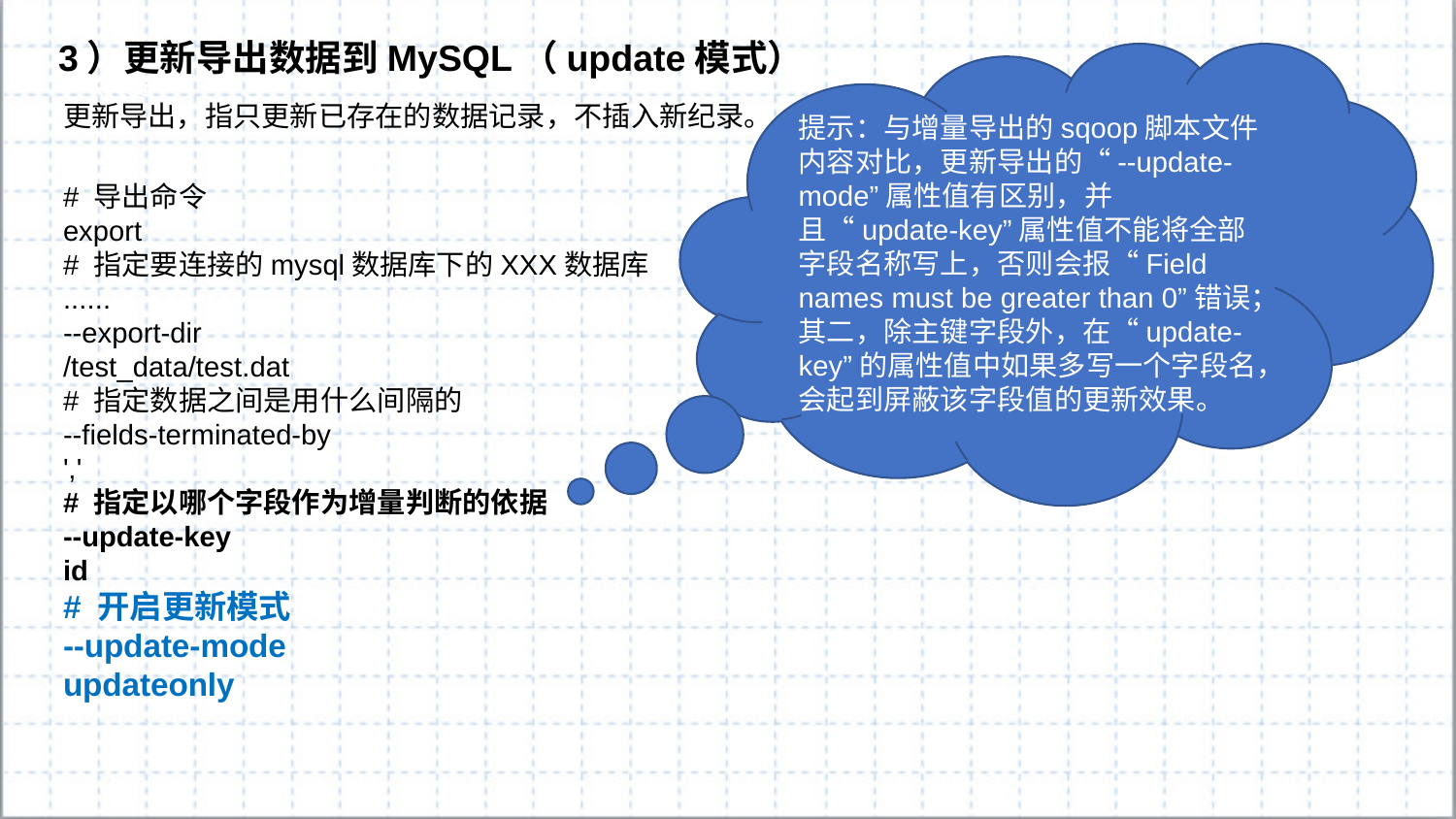

3）更新导出数据到MySQL（update模式）
提示：与增量导出的sqoop脚本文件内容对比，更新导出的“--update-mode”属性值有区别，并且“update-key”属性值不能将全部字段名称写上，否则会报“Field names must be greater than 0”错误；其二，除主键字段外，在“update-key”的属性值中如果多写一个字段名，会起到屏蔽该字段值的更新效果。
更新导出，指只更新已存在的数据记录，不插入新纪录。
# 导出命令
export
# 指定要连接的mysql数据库下的XXX数据库
......
--export-dir
/test_data/test.dat
# 指定数据之间是用什么间隔的
--fields-terminated-by
','
# 指定以哪个字段作为增量判断的依据
--update-key
id
# 开启更新模式
--update-mode
updateonly